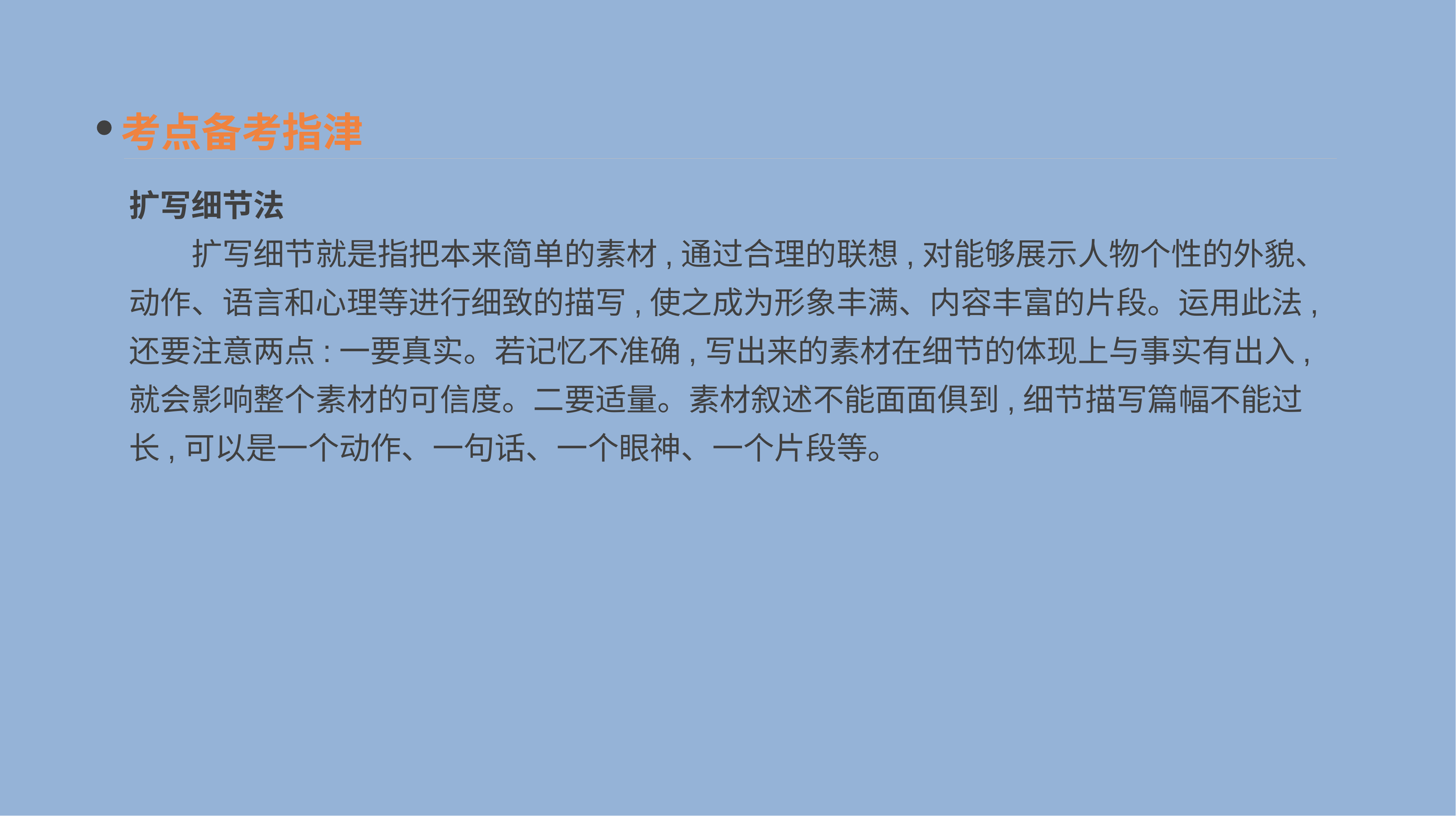

考点备考指津

扩写细节法
　　扩写细节就是指把本来简单的素材,通过合理的联想,对能够展示人物个性的外貌、动作、语言和心理等进行细致的描写,使之成为形象丰满、内容丰富的片段。运用此法,还要注意两点:一要真实。若记忆不准确,写出来的素材在细节的体现上与事实有出入,就会影响整个素材的可信度。二要适量。素材叙述不能面面俱到,细节描写篇幅不能过长,可以是一个动作、一句话、一个眼神、一个片段等。